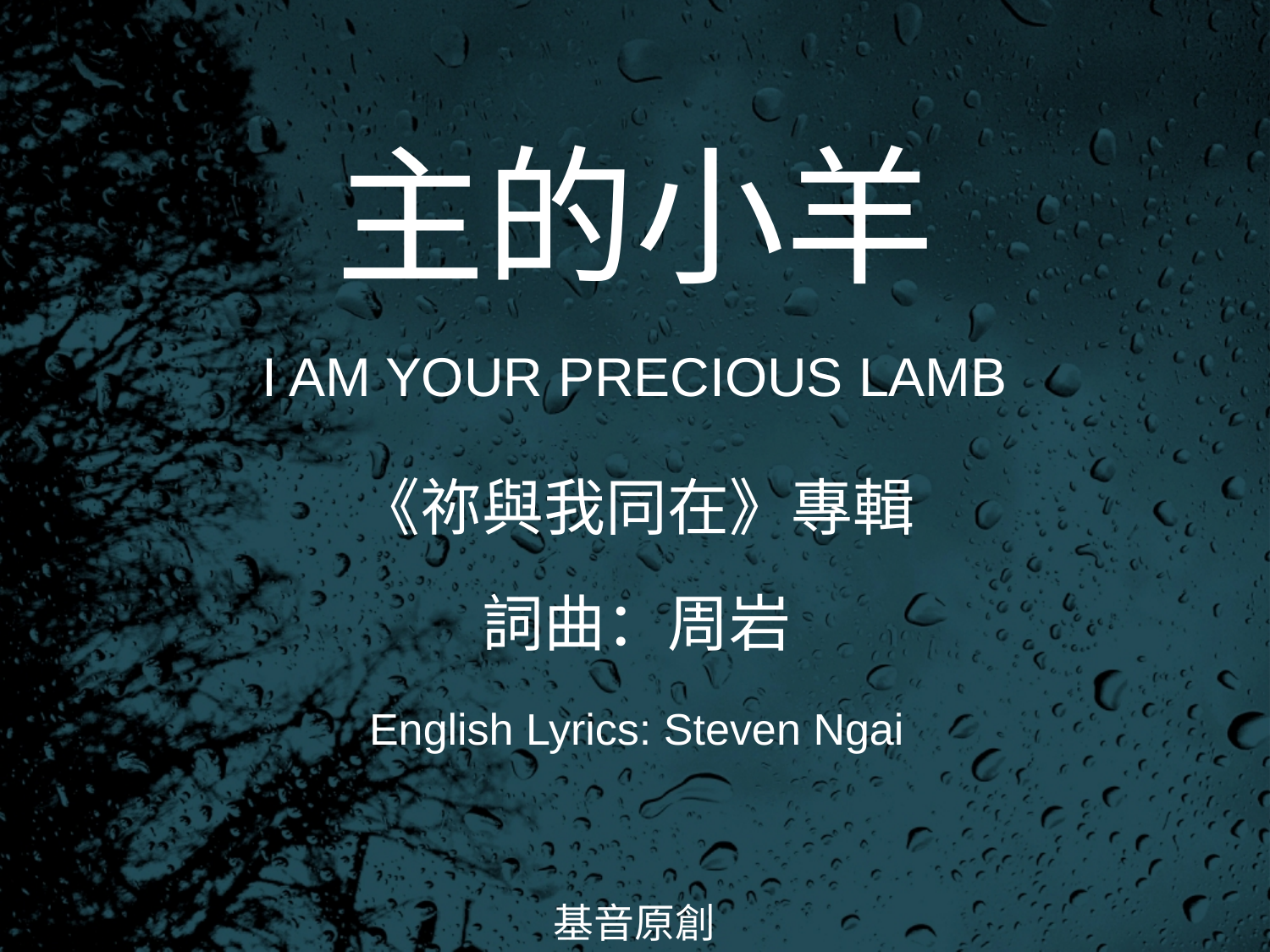

主的小羊
I AM YOUR PRECIOUS LAMB
# 《祢與我同在》專輯 詞曲：周岩 English Lyrics: Steven Ngai

基音原創